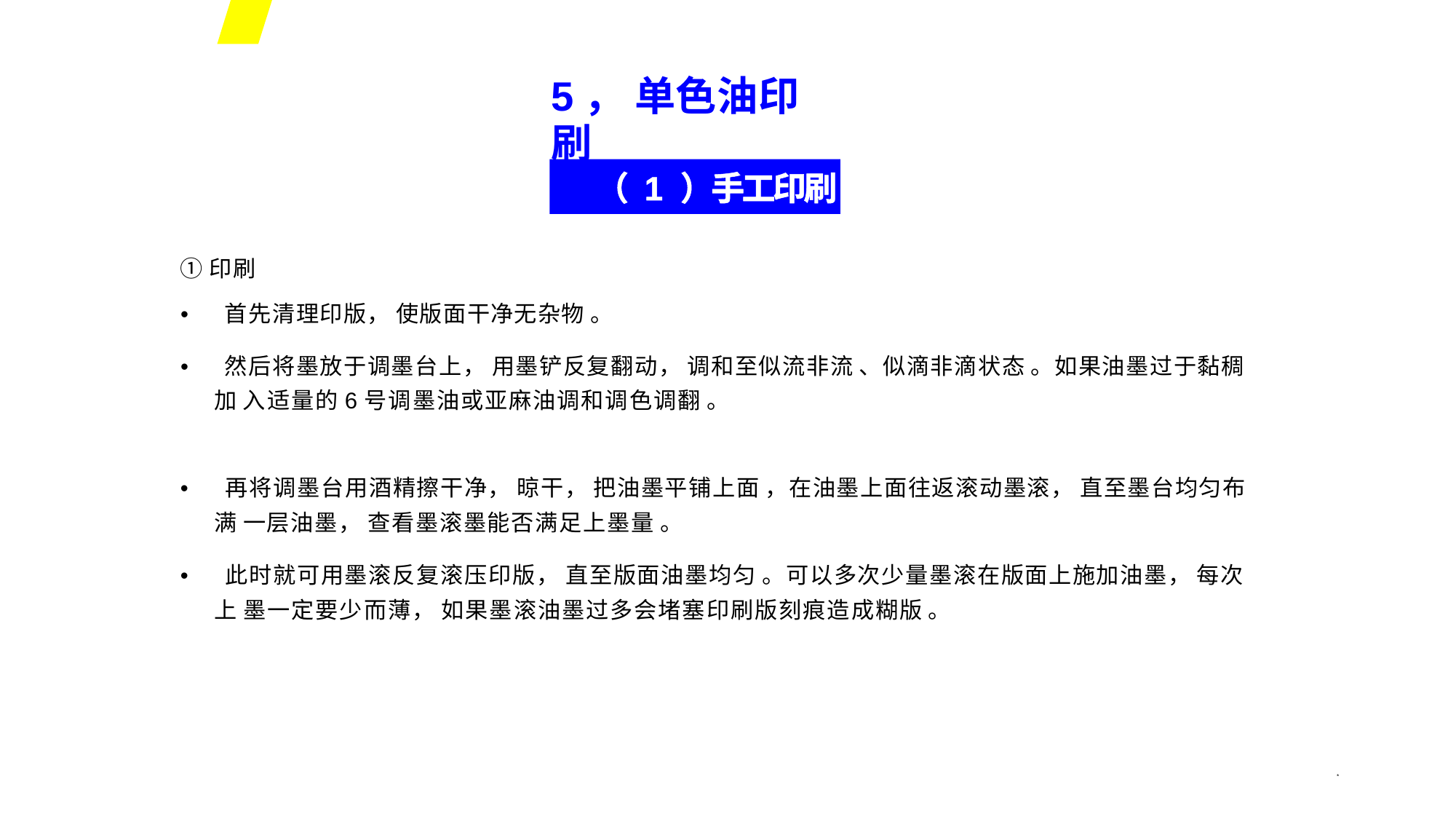

5， 单色油印刷

（ 1 ）手工印刷

①印刷
•    首先清理印版， 使版面干净无杂物 。
•    然后将墨放于调墨台上， 用墨铲反复翻动， 调和至似流非流 、似滴非滴状态 。如果油墨过于黏稠加 入适量的6号调墨油或亚麻油调和调色调翻 。

•    再将调墨台用酒精擦干净， 晾干， 把油墨平铺上面 ，在油墨上面往返滚动墨滚， 直至墨台均匀布满 一层油墨， 查看墨滚墨能否满足上墨量 。

•    此时就可用墨滚反复滚压印版， 直至版面油墨均匀 。可以多次少量墨滚在版面上施加油墨， 每次上 墨一定要少而薄， 如果墨滚油墨过多会堵塞印刷版刻痕造成糊版 。

*